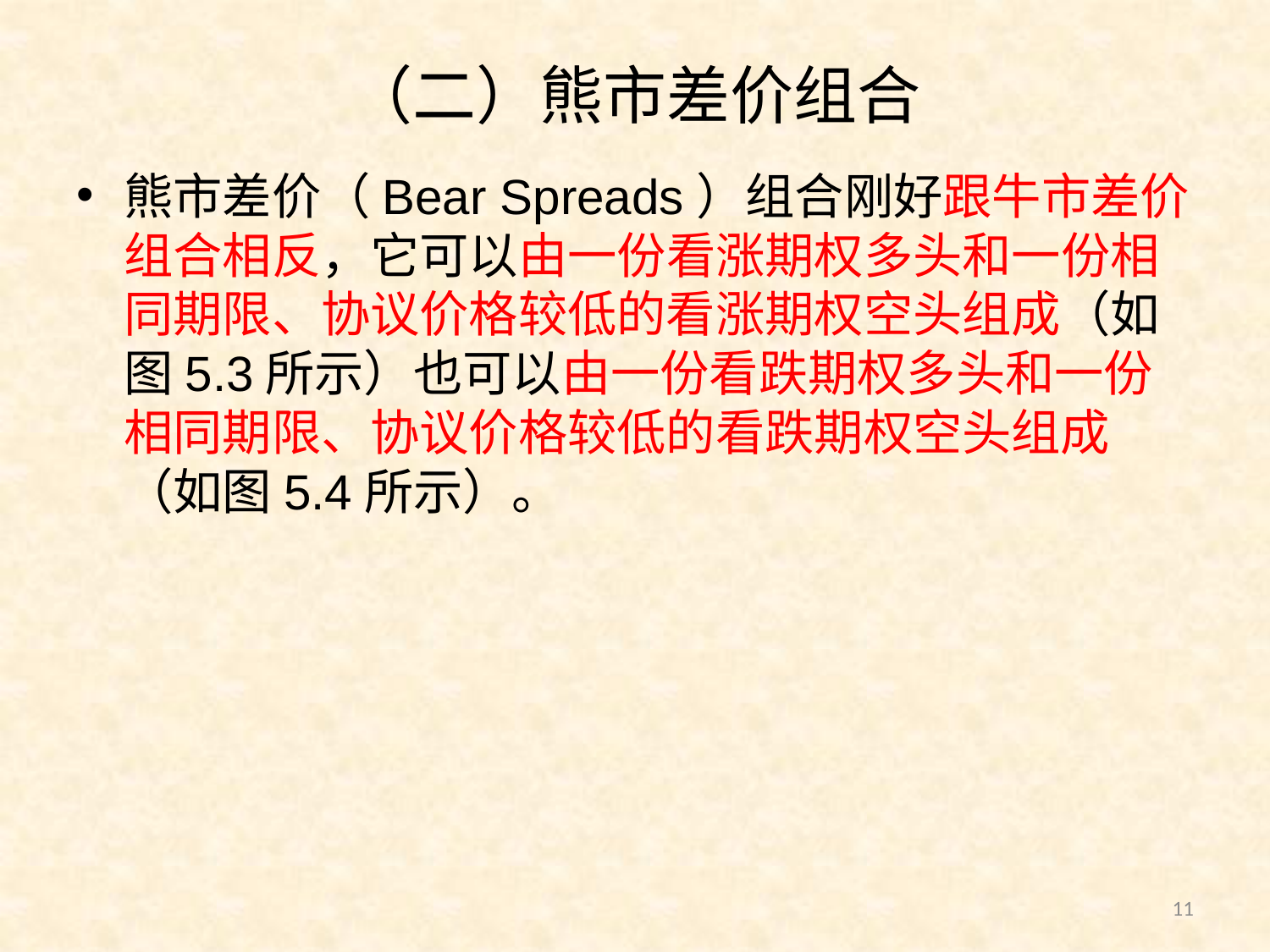

# （二）熊市差价组合
熊市差价（Bear Spreads）组合刚好跟牛市差价组合相反，它可以由一份看涨期权多头和一份相同期限、协议价格较低的看涨期权空头组成（如图5.3所示）也可以由一份看跌期权多头和一份相同期限、协议价格较低的看跌期权空头组成（如图5.4所示）。
11